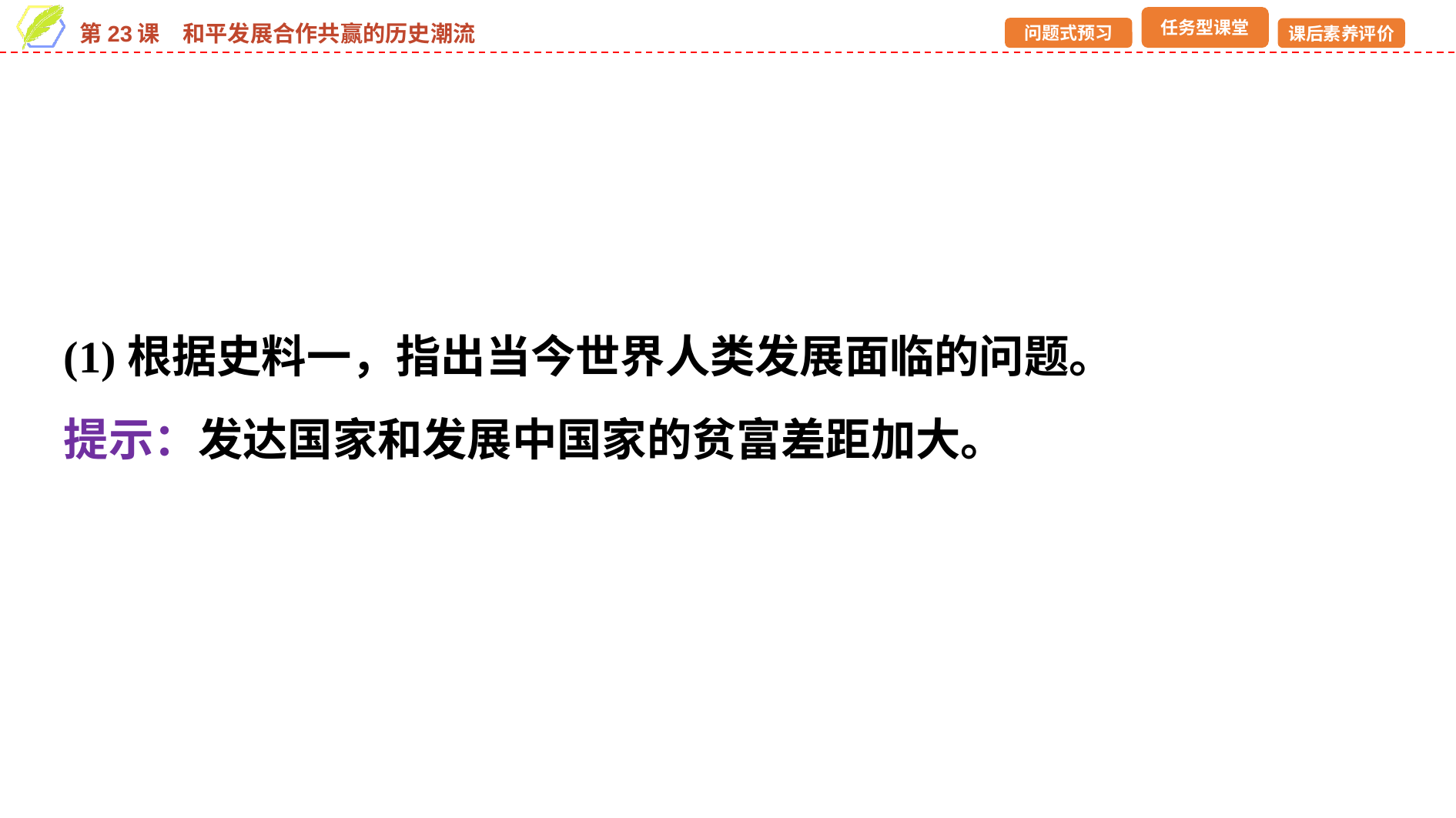

(1)根据史料一，指出当今世界人类发展面临的问题。
提示：发达国家和发展中国家的贫富差距加大。